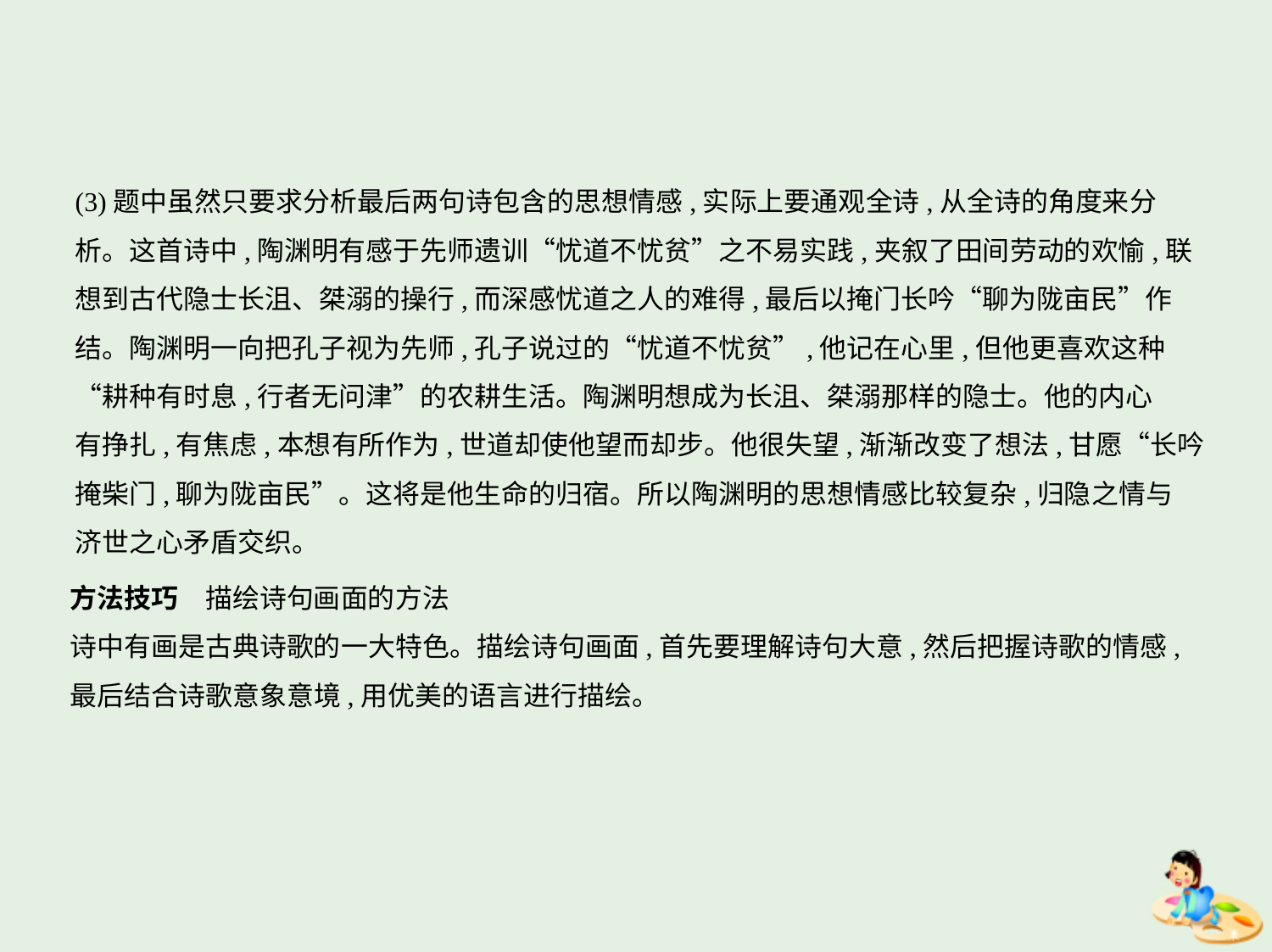

(3)题中虽然只要求分析最后两句诗包含的思想情感,实际上要通观全诗,从全诗的角度来分
析。这首诗中,陶渊明有感于先师遗训“忧道不忧贫”之不易实践,夹叙了田间劳动的欢愉,联
想到古代隐士长沮、桀溺的操行,而深感忧道之人的难得,最后以掩门长吟“聊为陇亩民”作
结。陶渊明一向把孔子视为先师,孔子说过的“忧道不忧贫”,他记在心里,但他更喜欢这种
“耕种有时息,行者无问津”的农耕生活。陶渊明想成为长沮、桀溺那样的隐士。他的内心
有挣扎,有焦虑,本想有所作为,世道却使他望而却步。他很失望,渐渐改变了想法,甘愿“长吟
掩柴门,聊为陇亩民”。这将是他生命的归宿。所以陶渊明的思想情感比较复杂,归隐之情与
济世之心矛盾交织。
方法技巧　描绘诗句画面的方法
诗中有画是古典诗歌的一大特色。描绘诗句画面,首先要理解诗句大意,然后把握诗歌的情感,
最后结合诗歌意象意境,用优美的语言进行描绘。